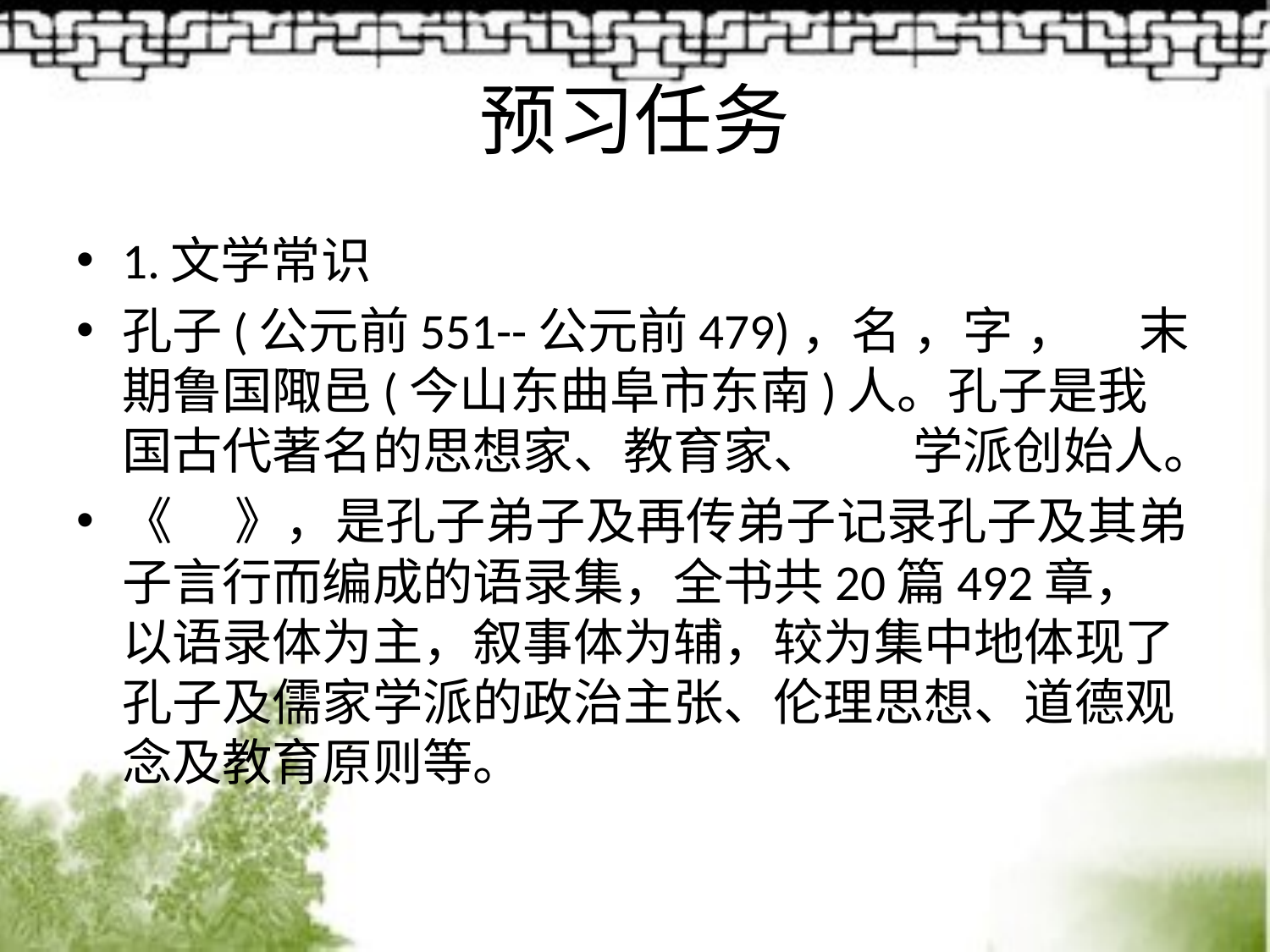

# 预习任务
1.文学常识
孔子(公元前551--公元前479)，名		，字		，		末期鲁国陬邑(今山东曲阜市东南)人。孔子是我国古代著名的思想家、教育家、			学派创始人。
《			》，是孔子弟子及再传弟子记录孔子及其弟子言行而编成的语录集，全书共20篇492章，以语录体为主，叙事体为辅，较为集中地体现了孔子及儒家学派的政治主张、伦理思想、道德观念及教育原则等。